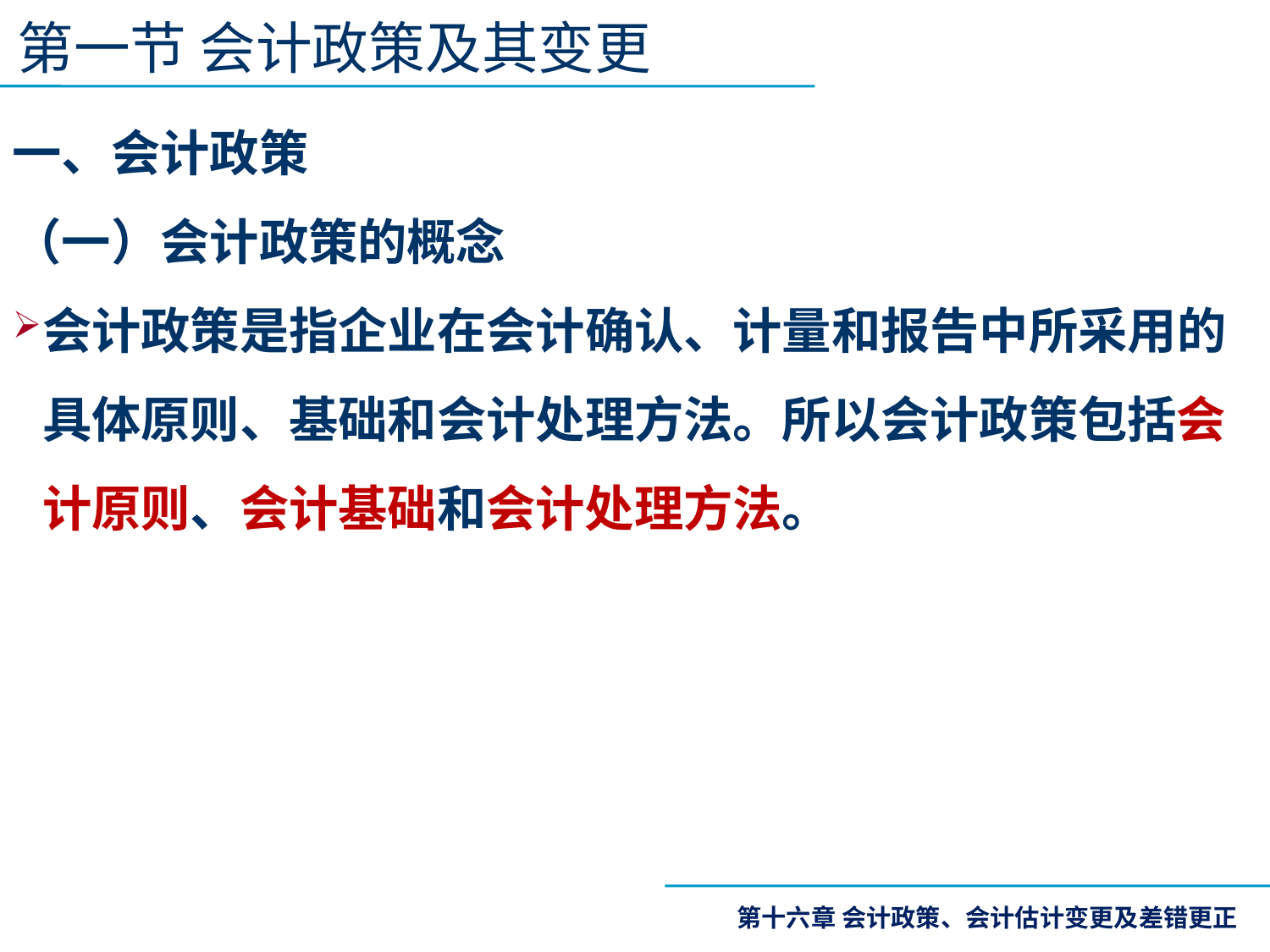

第一节 会计政策及其变更
一、会计政策
（一）会计政策的概念
会计政策是指企业在会计确认、计量和报告中所采用的具体原则、基础和会计处理方法。所以会计政策包括会计原则、会计基础和会计处理方法。